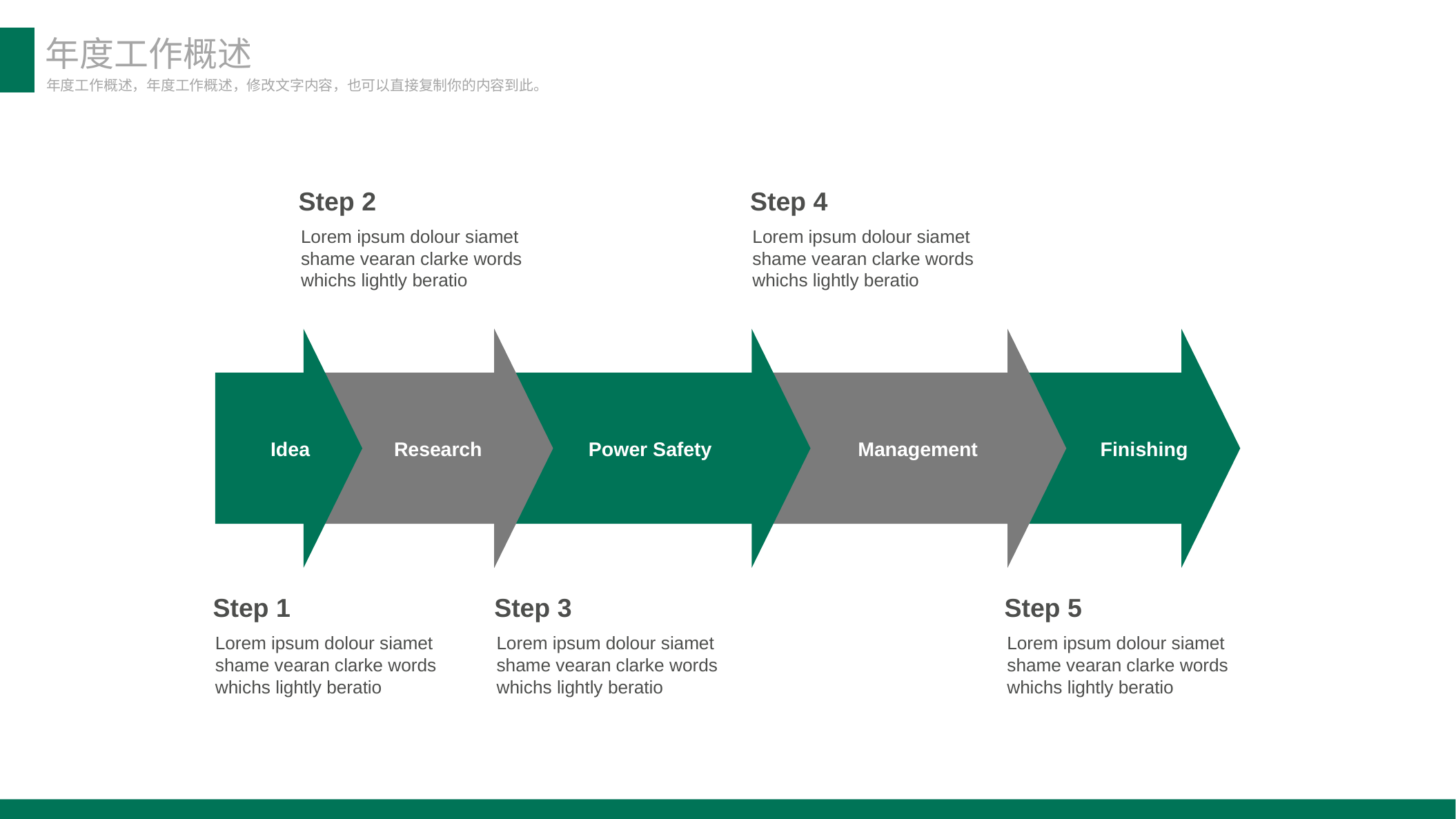

年度工作概述
年度工作概述，年度工作概述，修改文字内容，也可以直接复制你的内容到此。
Step 2
Step 4
Lorem ipsum dolour siamet shame vearan clarke words whichs lightly beratio
Lorem ipsum dolour siamet shame vearan clarke words whichs lightly beratio

Idea
Research
Power Safety
Management
Finishing
Step 1
Step 3
Step 5
Lorem ipsum dolour siamet shame vearan clarke words whichs lightly beratio
Lorem ipsum dolour siamet shame vearan clarke words whichs lightly beratio
Lorem ipsum dolour siamet shame vearan clarke words whichs lightly beratio